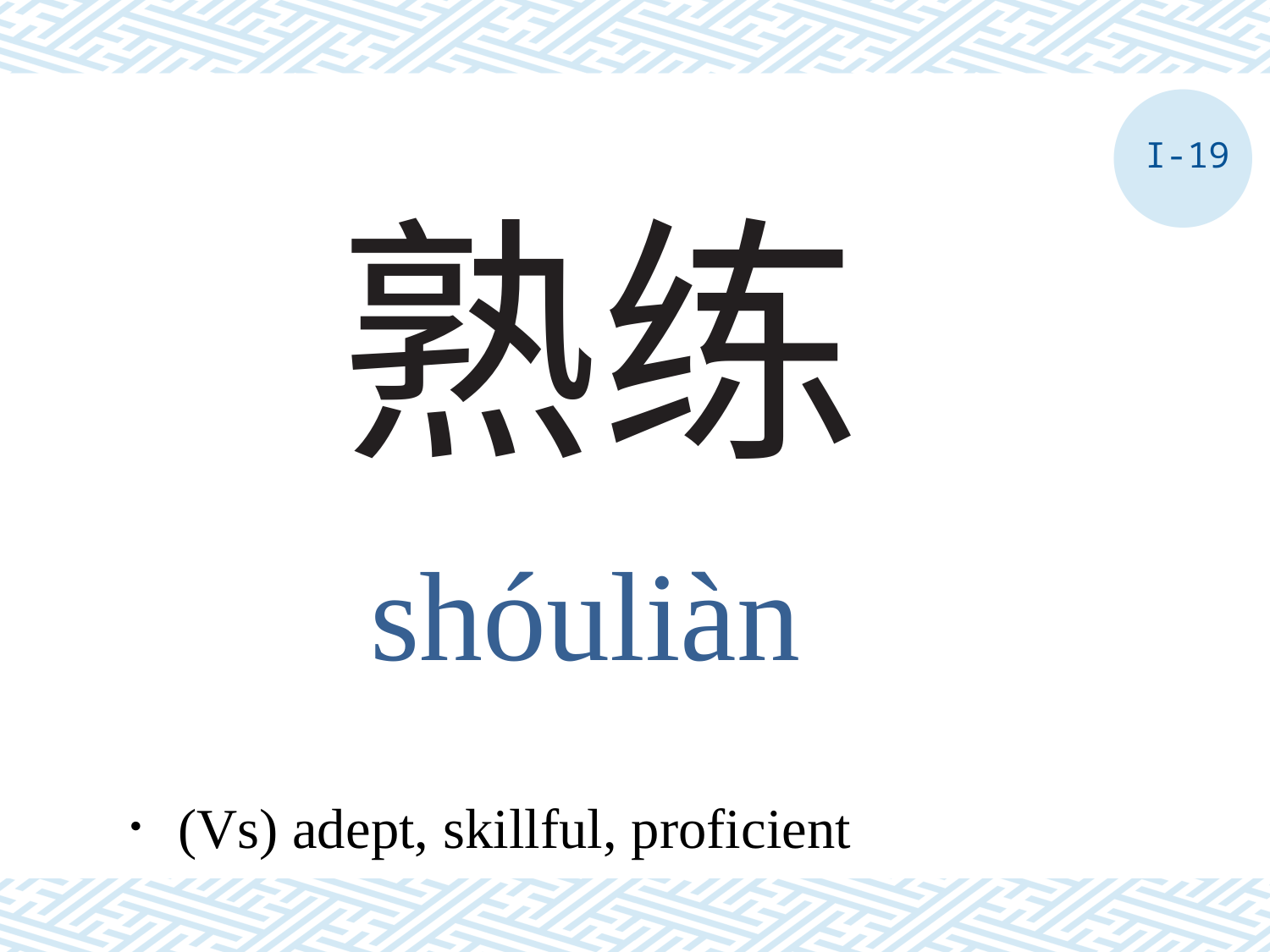

I-19

# 熟练
shóuliàn
．(Vs) adept, skillful, proficient